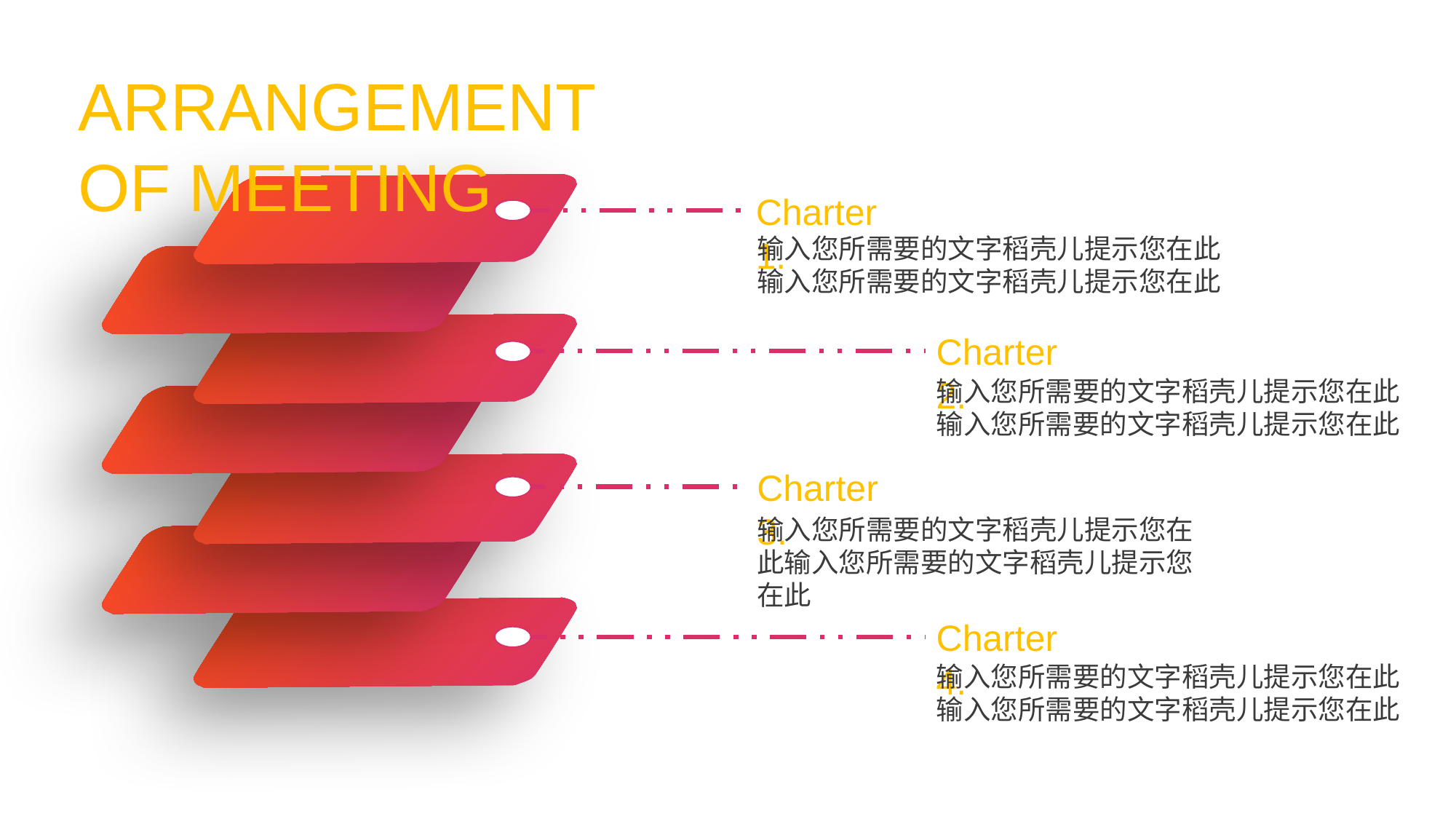

ARRANGEMENT OF MEETING

Charter 1.

输入您所需要的文字稻壳儿提示您在此输入您所需要的文字稻壳儿提示您在此

Charter 2.

输入您所需要的文字稻壳儿提示您在此输入您所需要的文字稻壳儿提示您在此

Charter 3.

输入您所需要的文字稻壳儿提示您在此输入您所需要的文字稻壳儿提示您在此

Charter 4.

输入您所需要的文字稻壳儿提示您在此输入您所需要的文字稻壳儿提示您在此